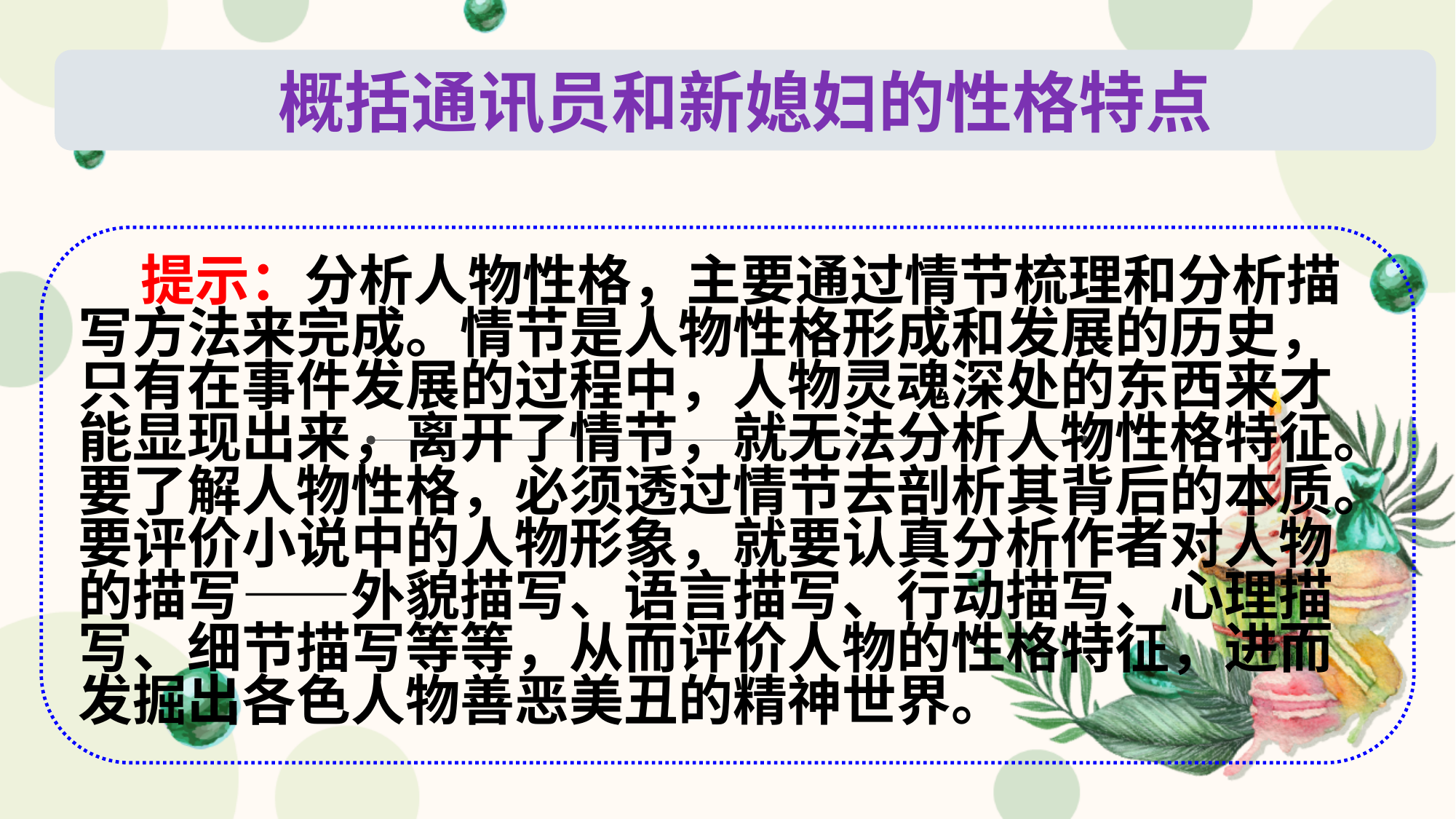

概括通讯员和新媳妇的性格特点
    提示：分析人物性格，主要通过情节梳理和分析描写方法来完成。情节是人物性格形成和发展的历史，只有在事件发展的过程中，人物灵魂深处的东西来才能显现出来，离开了情节，就无法分析人物性格特征。要了解人物性格，必须透过情节去剖析其背后的本质。要评价小说中的人物形象，就要认真分析作者对人物的描写——外貌描写、语言描写、行动描写、心理描写、细节描写等等，从而评价人物的性格特征，进而发掘出各色人物善恶美丑的精神世界。